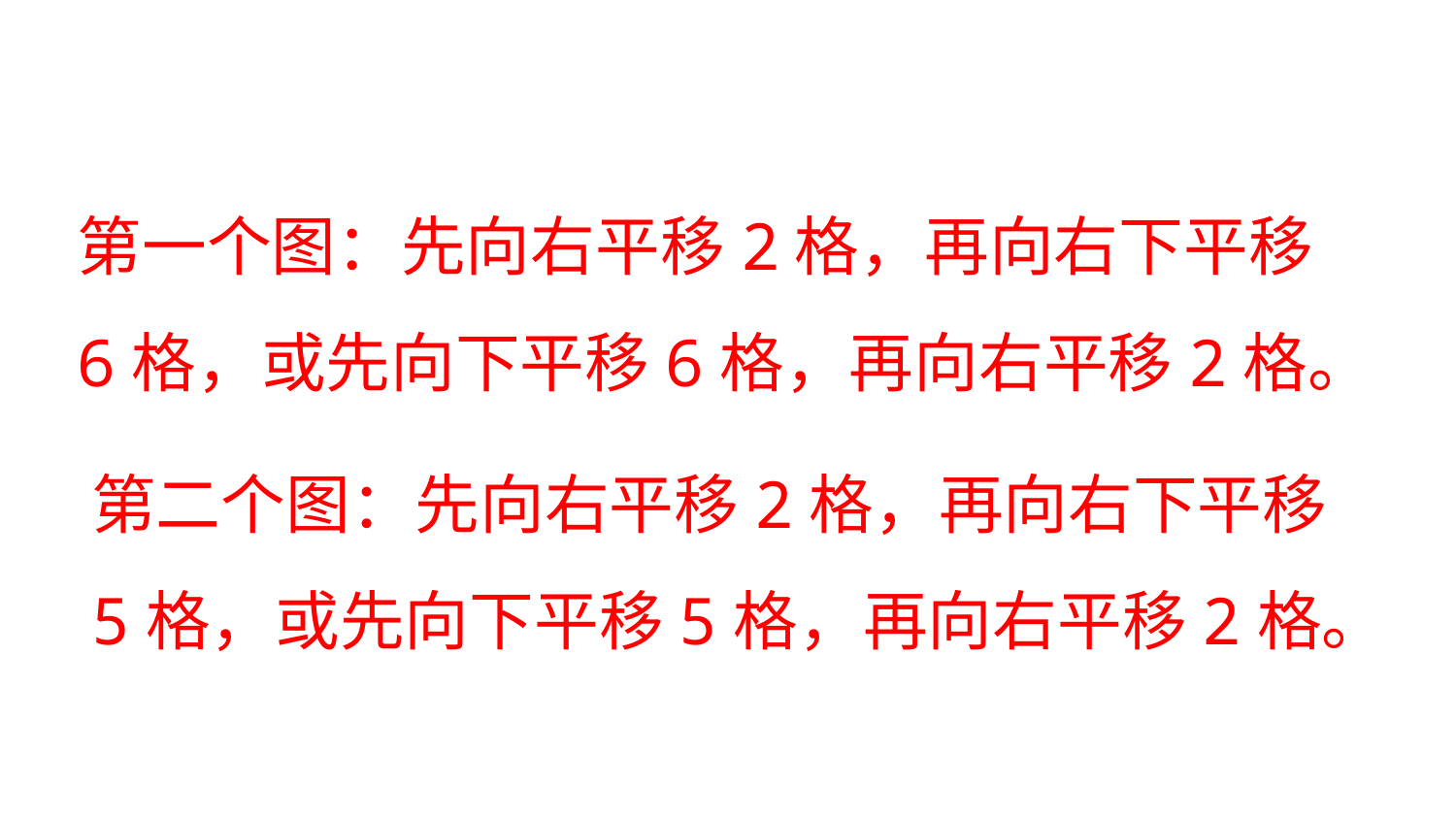

第一个图：先向右平移2格，再向右下平移6格，或先向下平移6格，再向右平移2格。
第二个图：先向右平移2格，再向右下平移5格，或先向下平移5格，再向右平移2格。